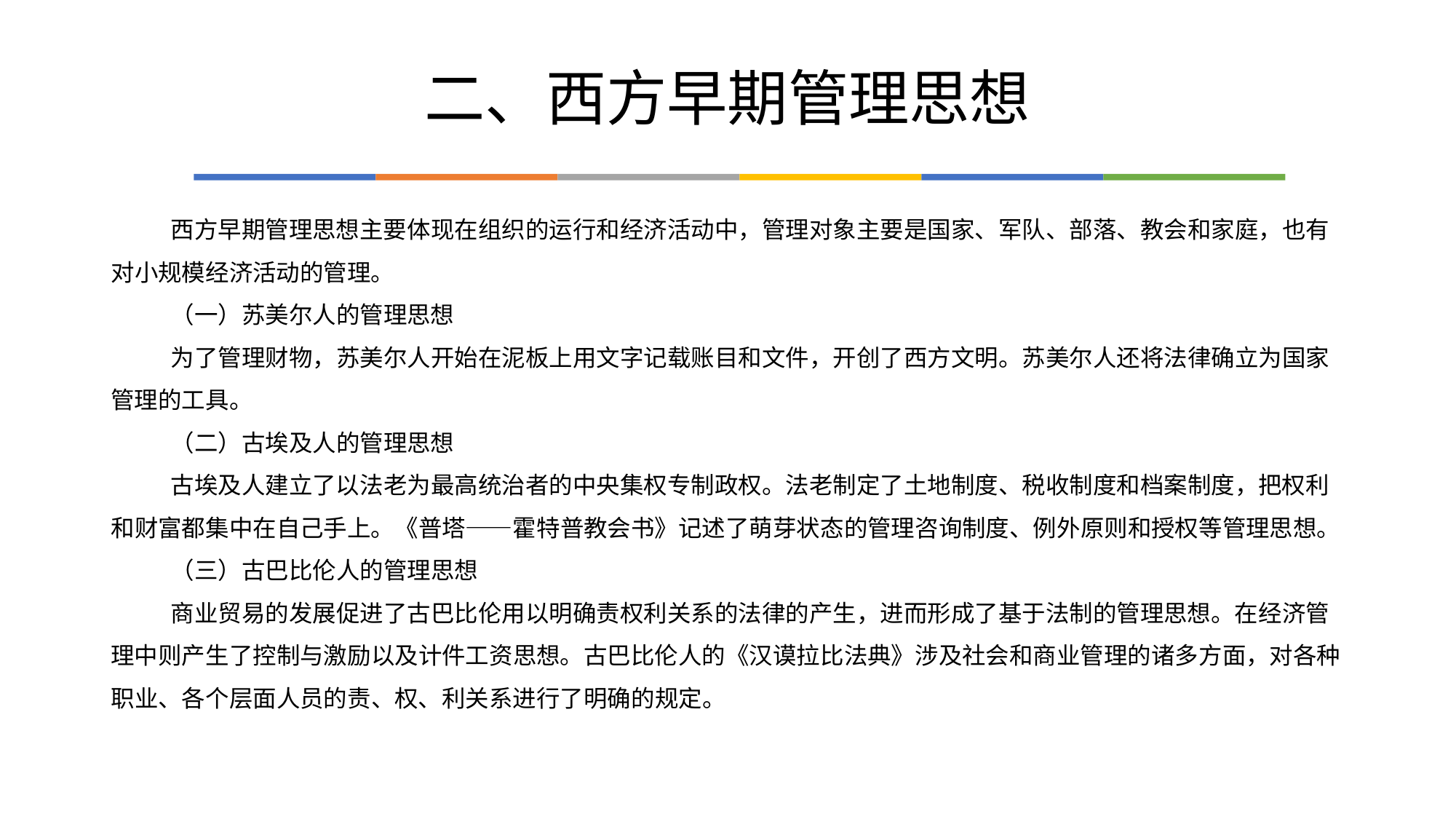

# 二、西方早期管理思想
西方早期管理思想主要体现在组织的运行和经济活动中，管理对象主要是国家、军队、部落、教会和家庭，也有对小规模经济活动的管理。
（一）苏美尔人的管理思想
为了管理财物，苏美尔人开始在泥板上用文字记载账目和文件，开创了西方文明。苏美尔人还将法律确立为国家管理的工具。
（二）古埃及人的管理思想
古埃及人建立了以法老为最高统治者的中央集权专制政权。法老制定了土地制度、税收制度和档案制度，把权利和财富都集中在自己手上。《普塔——霍特普教会书》记述了萌芽状态的管理咨询制度、例外原则和授权等管理思想。
（三）古巴比伦人的管理思想
商业贸易的发展促进了古巴比伦用以明确责权利关系的法律的产生，进而形成了基于法制的管理思想。在经济管理中则产生了控制与激励以及计件工资思想。古巴比伦人的《汉谟拉比法典》涉及社会和商业管理的诸多方面，对各种职业、各个层面人员的责、权、利关系进行了明确的规定。